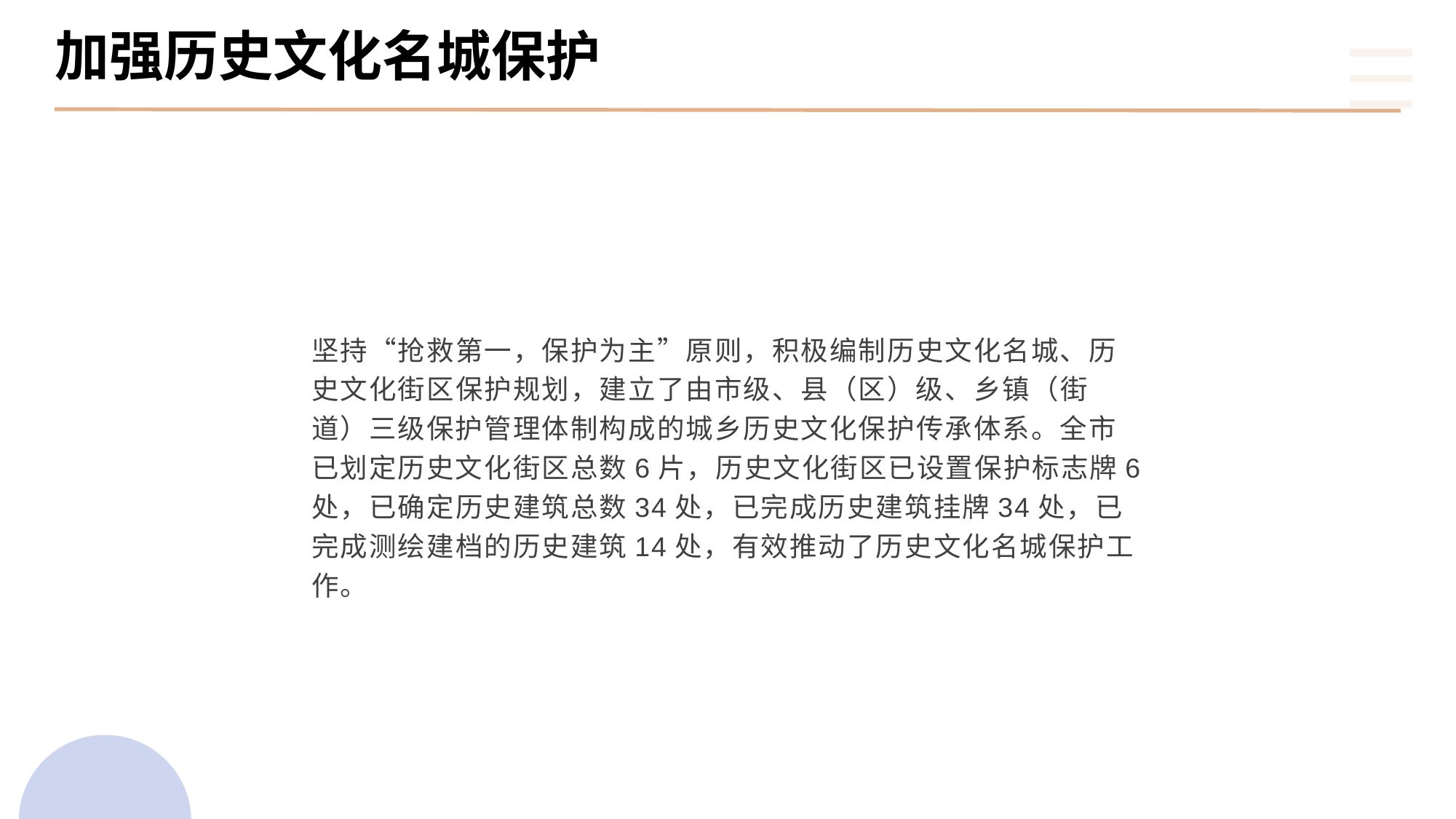

加强历史文化名城保护
坚持“抢救第一，保护为主”原则，积极编制历史文化名城、历史文化街区保护规划，建立了由市级、县（区）级、乡镇（街道）三级保护管理体制构成的城乡历史文化保护传承体系。全市已划定历史文化街区总数6片，历史文化街区已设置保护标志牌6处，已确定历史建筑总数34处，已完成历史建筑挂牌34处，已完成测绘建档的历史建筑14处，有效推动了历史文化名城保护工作。